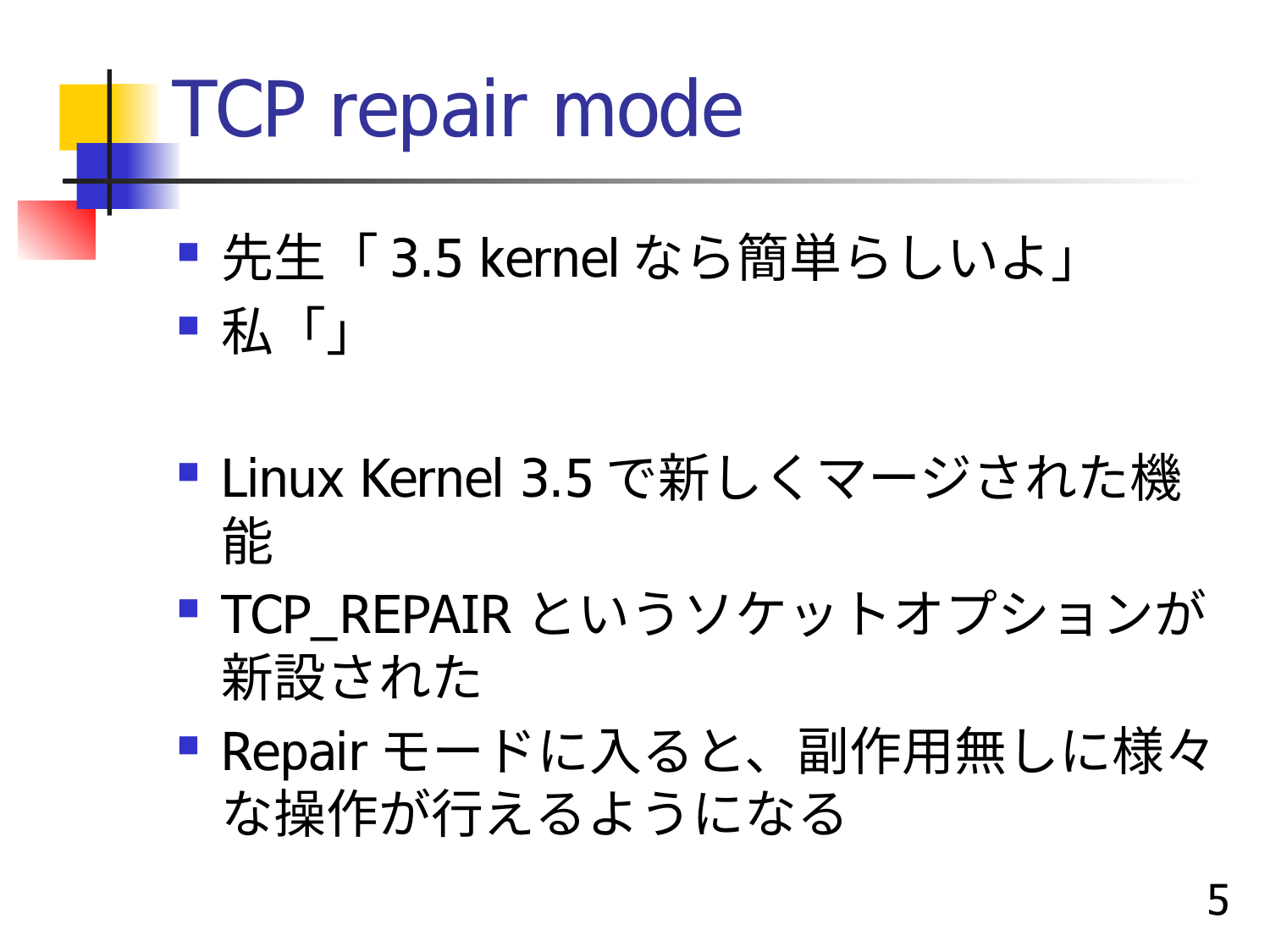

# TCP repair mode
先生「3.5 kernelなら簡単らしいよ」
私「」

Linux Kernel 3.5で新しくマージされた機能
TCP_REPAIRというソケットオプションが新設された
Repairモードに入ると、副作用無しに様々な操作が行えるようになる
5